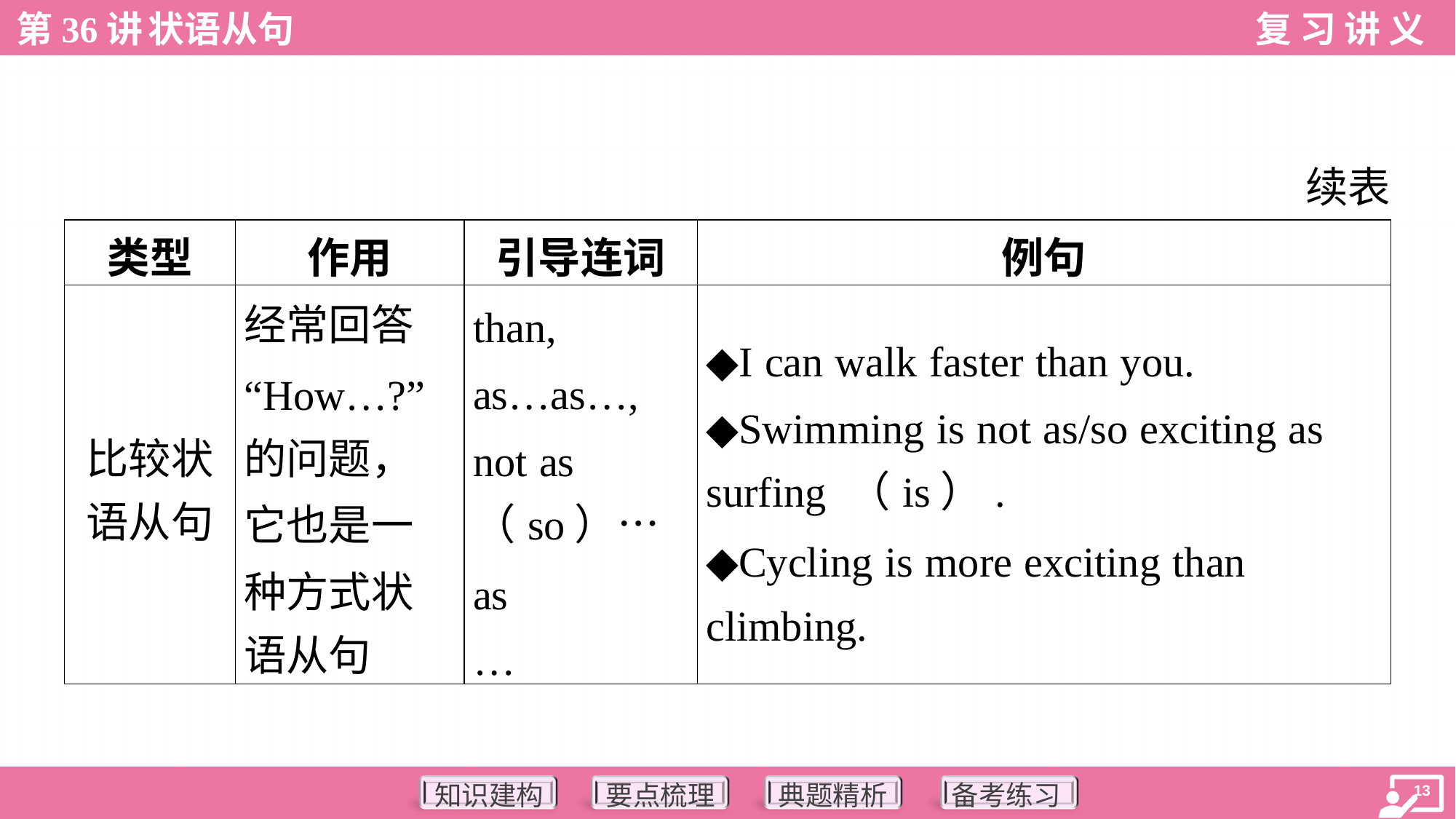

续表
| 类型 | 作用 | 引导连词 | 例句 |
| --- | --- | --- | --- |
| 比较状 语从句 | 经常回答 “How…?” 的问题， 它也是一 种方式状 语从句 | than, as…as…, not as （so）…as … | ◆I can walk faster than you. ◆Swimming is not as/so exciting as surfing （is）. ◆Cycling is more exciting than climbing. |